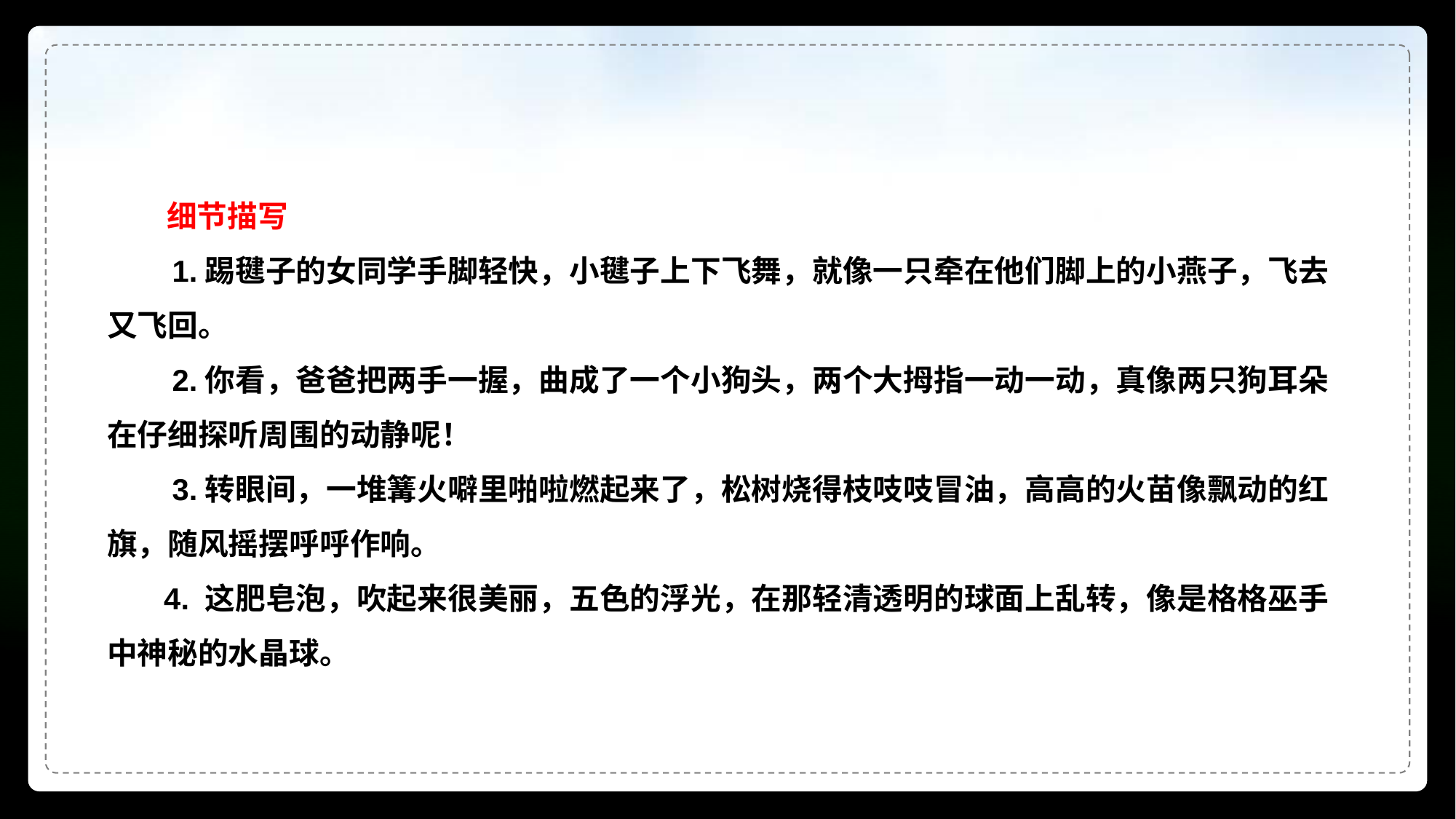

细节描写
    1.踢毽子的女同学手脚轻快，小毽子上下飞舞，就像一只牵在他们脚上的小燕子，飞去又飞回。
    2.你看，爸爸把两手一握，曲成了一个小狗头，两个大拇指一动一动，真像两只狗耳朵在仔细探听周围的动静呢！
    3.转眼间，一堆篝火噼里啪啦燃起来了，松树烧得枝吱吱冒油，高高的火苗像飘动的红旗，随风摇摆呼呼作响。
   4. 这肥皂泡，吹起来很美丽，五色的浮光，在那轻清透明的球面上乱转，像是格格巫手中神秘的水晶球。